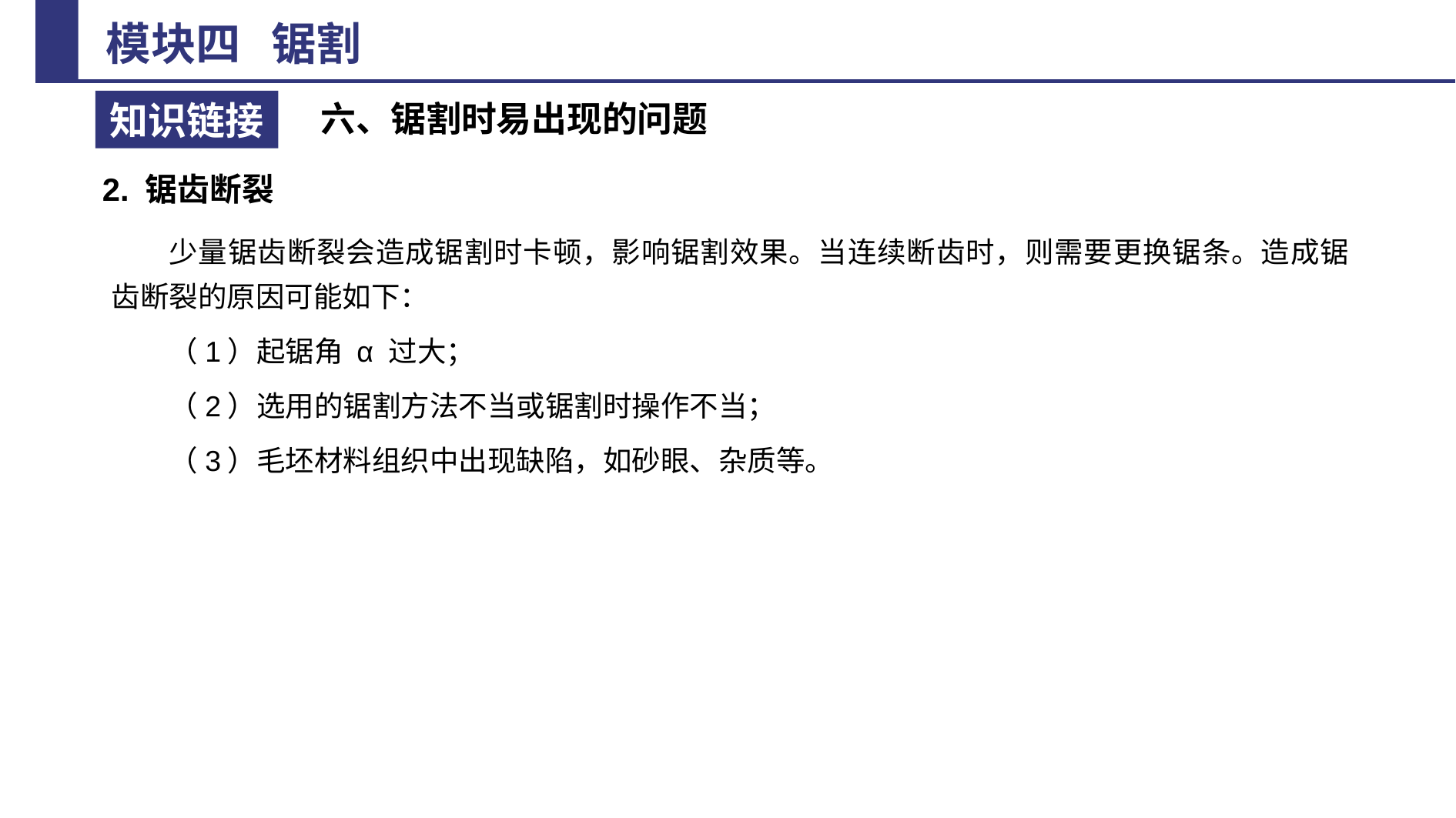

六、锯割时易出现的问题
2. 锯齿断裂
少量锯齿断裂会造成锯割时卡顿，影响锯割效果。当连续断齿时，则需要更换锯条。造成锯齿断裂的原因可能如下：
（1）起锯角 α 过大；
（2）选用的锯割方法不当或锯割时操作不当；
（3）毛坯材料组织中出现缺陷，如砂眼、杂质等。